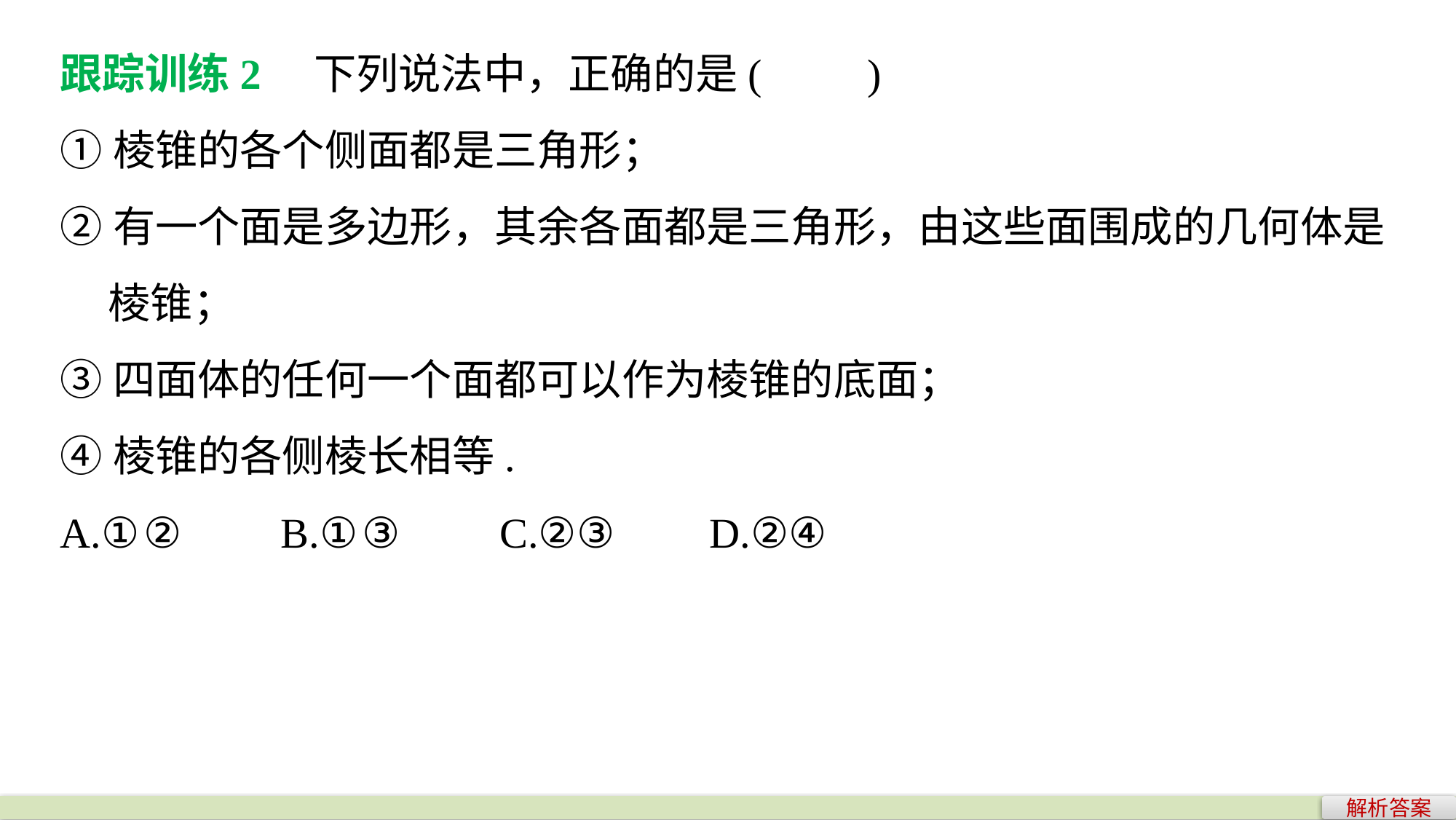

跟踪训练2　下列说法中，正确的是(　　)
①棱锥的各个侧面都是三角形；
②有一个面是多边形，其余各面都是三角形，由这些面围成的几何体是
    棱锥；
③四面体的任何一个面都可以作为棱锥的底面；
④棱锥的各侧棱长相等.
A.①②         B.①③         C.②③         D.②④
解析答案